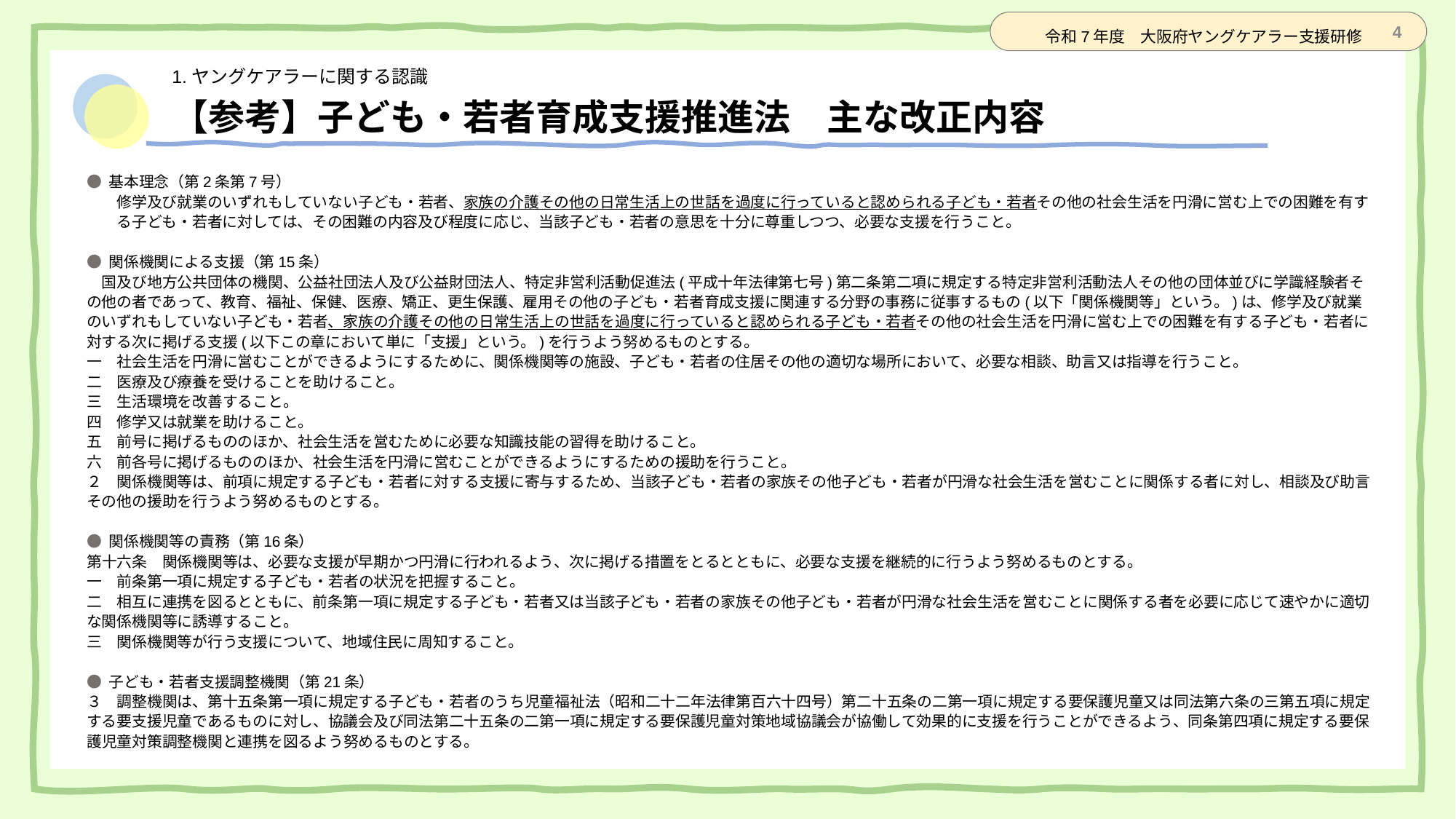

4
# 【参考】子ども・若者育成支援推進法　主な改正内容
● 基本理念（第2条第7号）
修学及び就業のいずれもしていない子ども・若者、家族の介護その他の日常生活上の世話を過度に行っていると認められる子ども・若者その他の社会生活を円滑に営む上での困難を有する子ども・若者に対しては、その困難の内容及び程度に応じ、当該子ども・若者の意思を十分に尊重しつつ、必要な支援を行うこと。

● 関係機関による支援（第15条）
　国及び地方公共団体の機関、公益社団法人及び公益財団法人、特定非営利活動促進法(平成十年法律第七号)第二条第二項に規定する特定非営利活動法人その他の団体並びに学識経験者その他の者であって、教育、福祉、保健、医療、矯正、更生保護、雇用その他の子ども・若者育成支援に関連する分野の事務に従事するもの(以下「関係機関等」という。)は、修学及び就業のいずれもしていない子ども・若者、家族の介護その他の日常生活上の世話を過度に行っていると認められる子ども・若者その他の社会生活を円滑に営む上での困難を有する子ども・若者に対する次に掲げる支援(以下この章において単に「支援」という。)を行うよう努めるものとする。
一　社会生活を円滑に営むことができるようにするために、関係機関等の施設、子ども・若者の住居その他の適切な場所において、必要な相談、助言又は指導を行うこと。
二　医療及び療養を受けることを助けること。
三　生活環境を改善すること。
四　修学又は就業を助けること。
五　前号に掲げるもののほか、社会生活を営むために必要な知識技能の習得を助けること。
六　前各号に掲げるもののほか、社会生活を円滑に営むことができるようにするための援助を行うこと。
２　関係機関等は、前項に規定する子ども・若者に対する支援に寄与するため、当該子ども・若者の家族その他子ども・若者が円滑な社会生活を営むことに関係する者に対し、相談及び助言その他の援助を行うよう努めるものとする。

● 関係機関等の責務（第16条）
第十六条　関係機関等は、必要な支援が早期かつ円滑に行われるよう、次に掲げる措置をとるとともに、必要な支援を継続的に行うよう努めるものとする。
一　前条第一項に規定する子ども・若者の状況を把握すること。
二　相互に連携を図るとともに、前条第一項に規定する子ども・若者又は当該子ども・若者の家族その他子ども・若者が円滑な社会生活を営むことに関係する者を必要に応じて速やかに適切な関係機関等に誘導すること。
三　関係機関等が行う支援について、地域住民に周知すること。

● 子ども・若者支援調整機関（第21条）
３　調整機関は、第十五条第一項に規定する子ども・若者のうち児童福祉法（昭和二十二年法律第百六十四号）第二十五条の二第一項に規定する要保護児童又は同法第六条の三第五項に規定する要支援児童であるものに対し、協議会及び同法第二十五条の二第一項に規定する要保護児童対策地域協議会が協働して効果的に支援を行うことができるよう、同条第四項に規定する要保護児童対策調整機関と連携を図るよう努めるものとする。